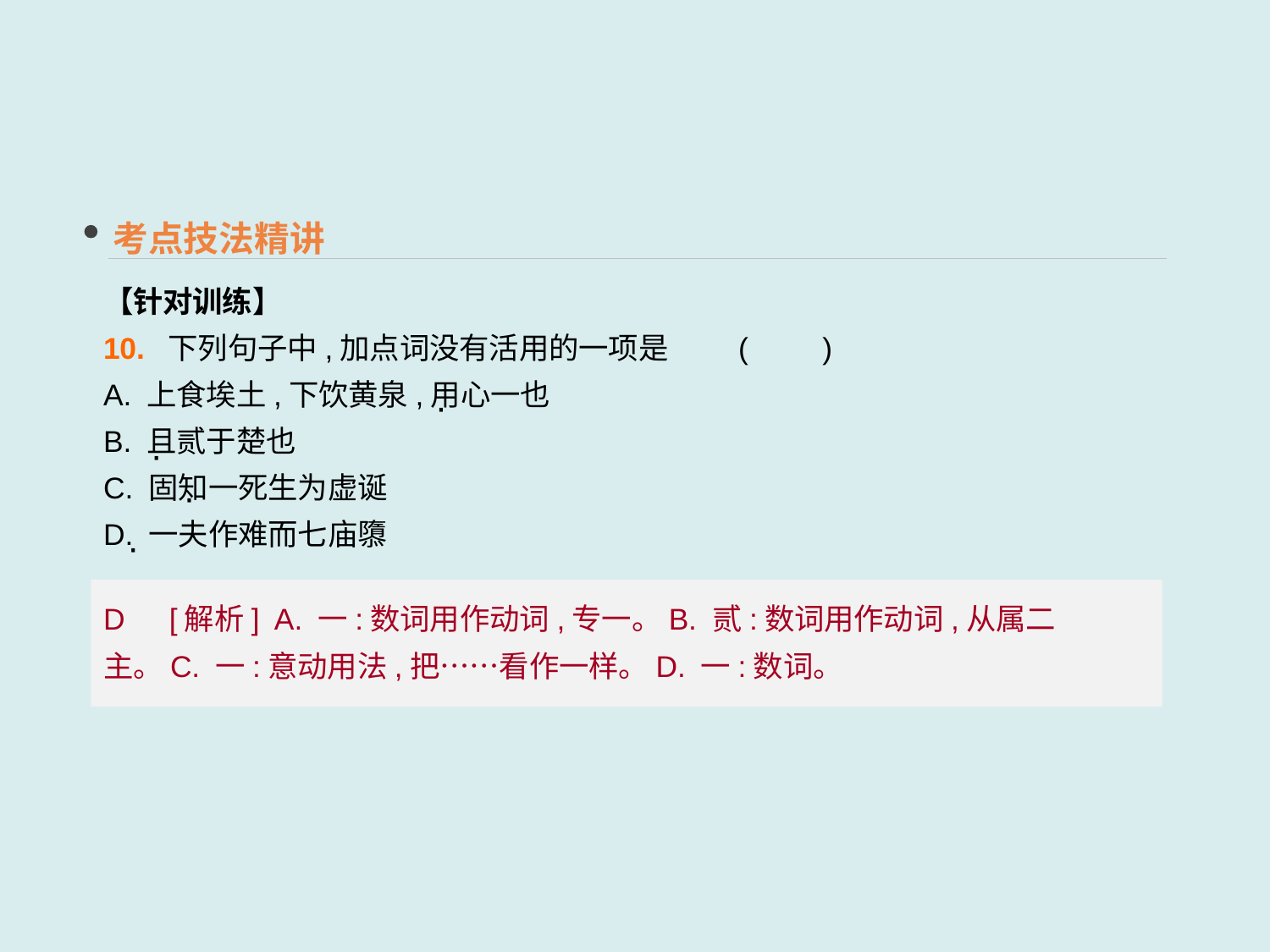

考点技法精讲

【针对训练】
10.  下列句子中,加点词没有活用的一项是	(　　)
A. 上食埃土,下饮黄泉,用心一也
B. 且贰于楚也
C. 固知一死生为虚诞
D. 一夫作难而七庙隳

 ·
 ·
 ·
 ·

D　[解析]  A. 一:数词用作动词,专一。B. 贰:数词用作动词,从属二主。C. 一:意动用法,把……看作一样。D. 一:数词。